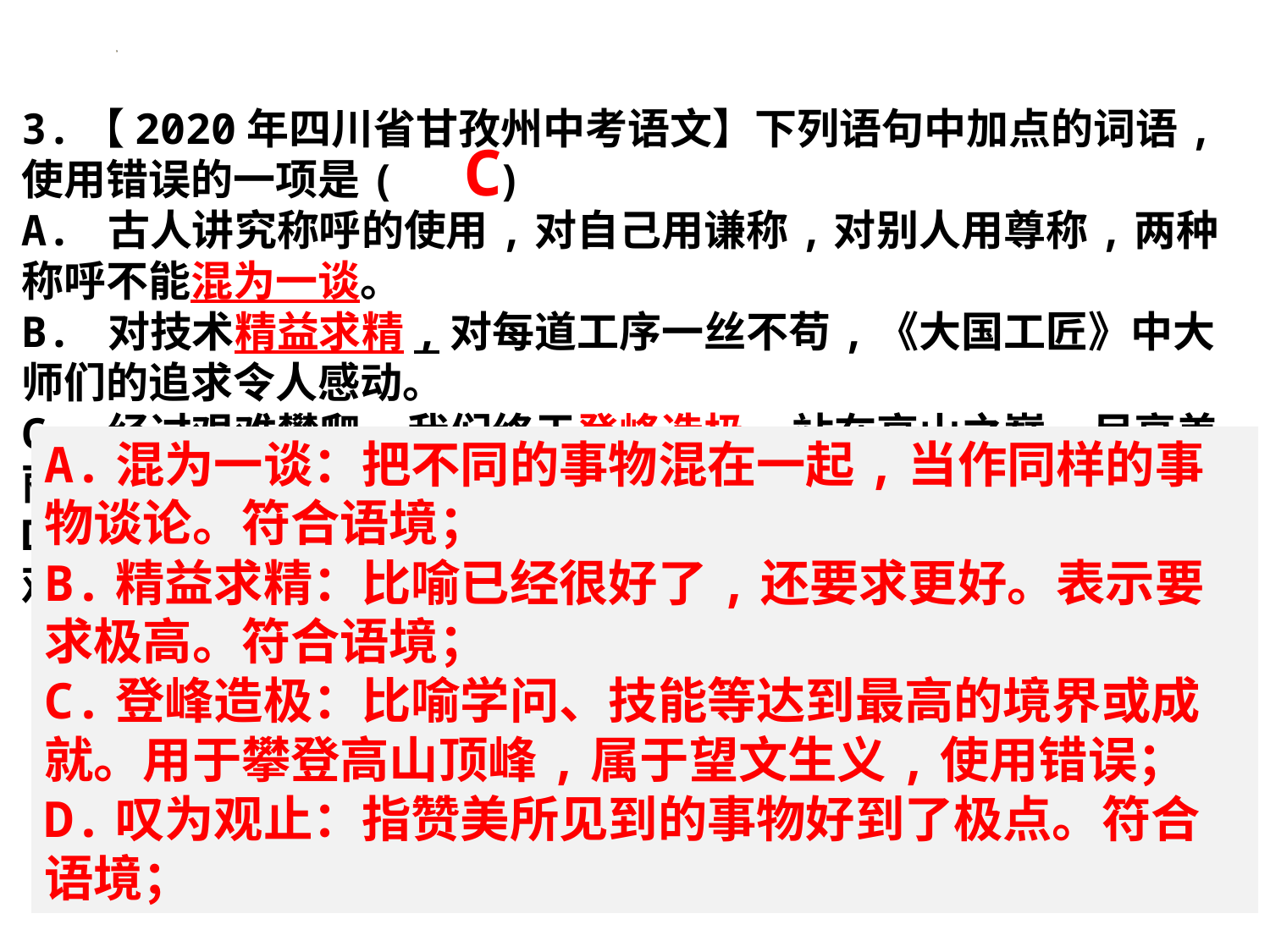

3.【2020年四川省甘孜州中考语文】下列语句中加点的词语,使用错误的一项是(    )
A. 古人讲究称呼的使用,对自己用谦称,对别人用尊称,两种称呼不能混为一谈。
B. 对技术精益求精,对每道工序一丝不苟,《大国工匠》中大师们的追求令人感动。
C. 经过艰难攀爬,我们终于登峰造极,站在高山之巅,尽享美丽风景,一览众山小。
D. 大型实景表演《草原之梦》融合声光电等技术,场面极其壮观,让人叹为观止。
C
A.混为一谈：把不同的事物混在一起,当作同样的事物谈论。符合语境；
B.精益求精：比喻已经很好了,还要求更好。表示要求极高。符合语境；
C.登峰造极：比喻学问、技能等达到最高的境界或成就。用于攀登高山顶峰,属于望文生义,使用错误；
D.叹为观止：指赞美所见到的事物好到了极点。符合语境；